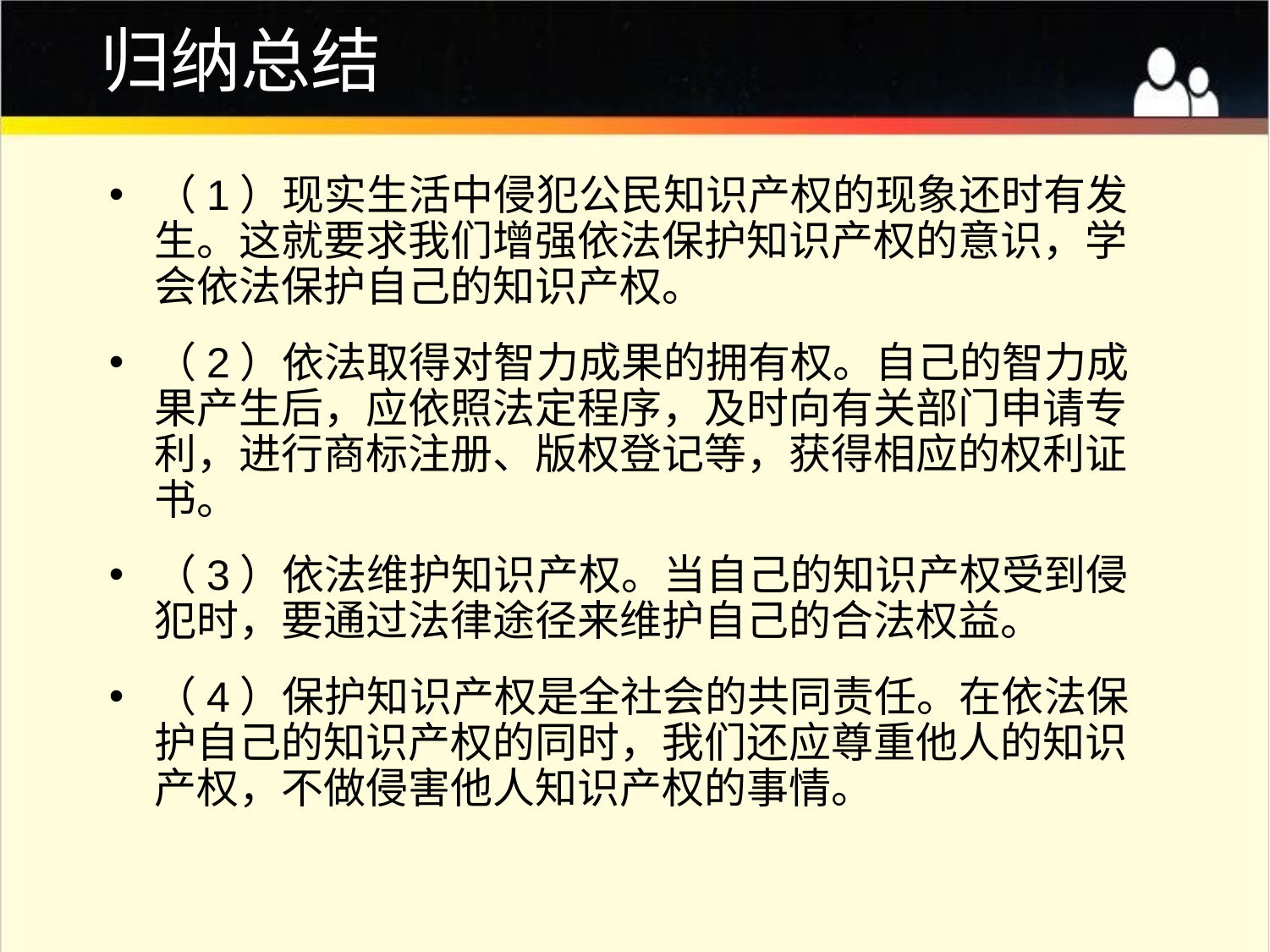

# 归纳总结
（1）现实生活中侵犯公民知识产权的现象还时有发生。这就要求我们增强依法保护知识产权的意识，学会依法保护自己的知识产权。
（2）依法取得对智力成果的拥有权。自己的智力成果产生后，应依照法定程序，及时向有关部门申请专利，进行商标注册、版权登记等，获得相应的权利证书。
（3）依法维护知识产权。当自己的知识产权受到侵犯时，要通过法律途径来维护自己的合法权益。
（4）保护知识产权是全社会的共同责任。在依法保护自己的知识产权的同时，我们还应尊重他人的知识产权，不做侵害他人知识产权的事情。